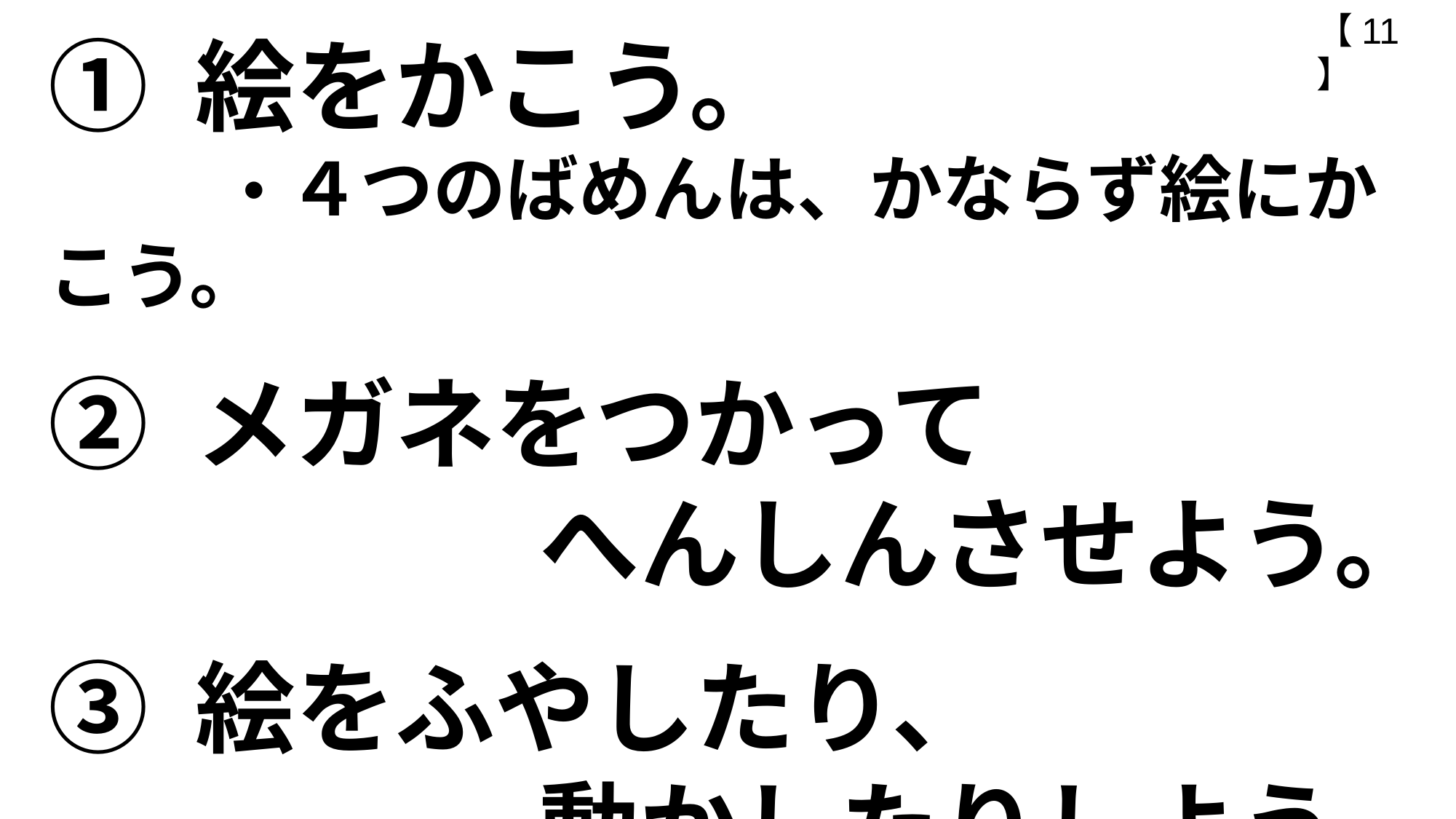

【11】
① 絵をかこう。
　       ・４つのばめんは、かならず絵にかこう。

② メガネをつかって
　　　　    へんしんさせよう。

③ 絵をふやしたり、
　　  　　  動かしたりしよう。